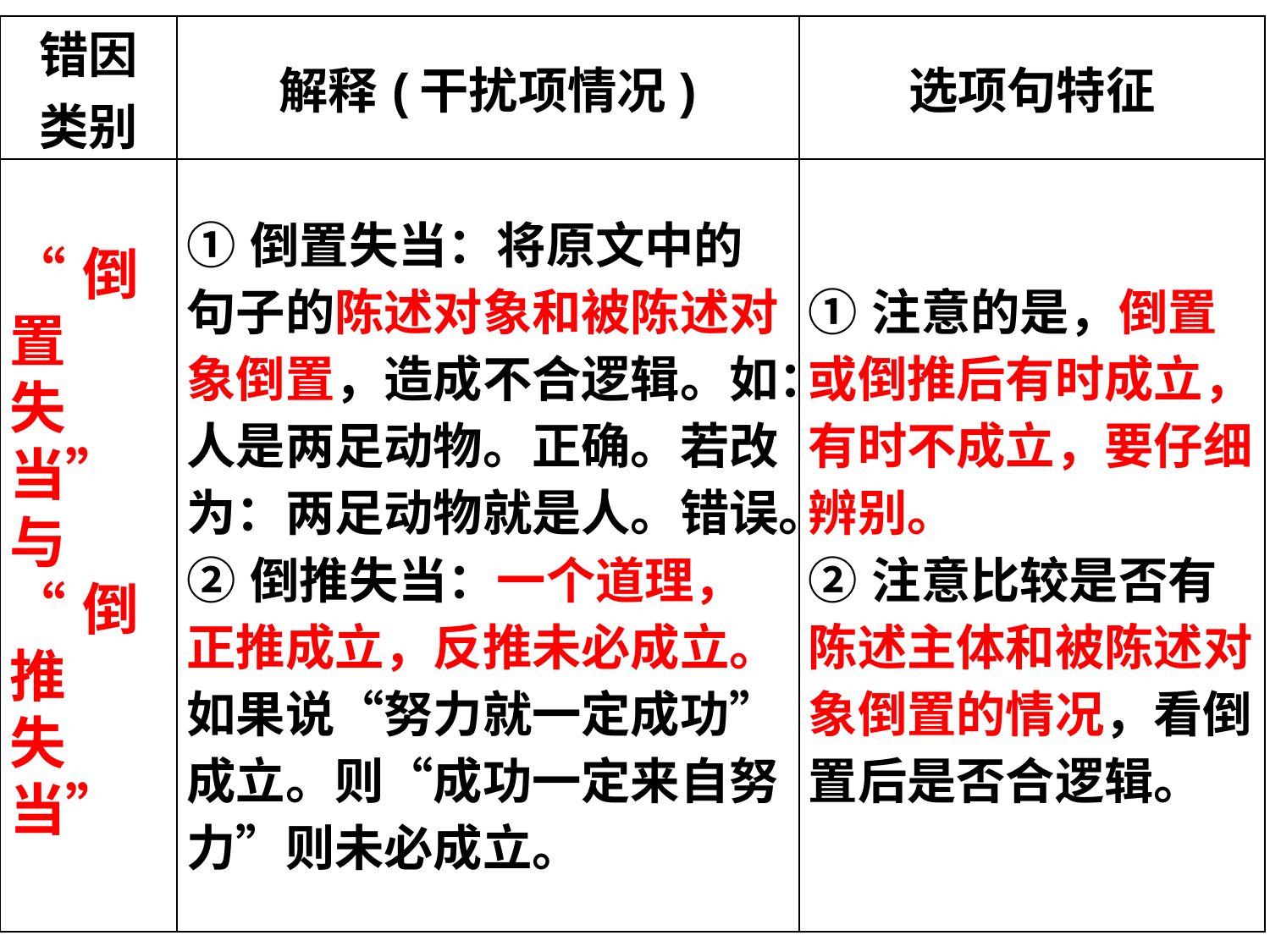

| 错因 类别 | 解释(干扰项情况) | 选项句特征 |
| --- | --- | --- |
| “倒 置 失 当”与 “倒推 失 当” | ①倒置失当：将原文中的句子的陈述对象和被陈述对象倒置，造成不合逻辑。如：人是两足动物。正确。若改为：两足动物就是人。错误。 ②倒推失当：一个道理，正推成立，反推未必成立。如果说“努力就一定成功”成立。则“成功一定来自努力”则未必成立。 | ①注意的是，倒置或倒推后有时成立，有时不成立，要仔细辨别。 ②注意比较是否有陈述主体和被陈述对象倒置的情况，看倒置后是否合逻辑。 |